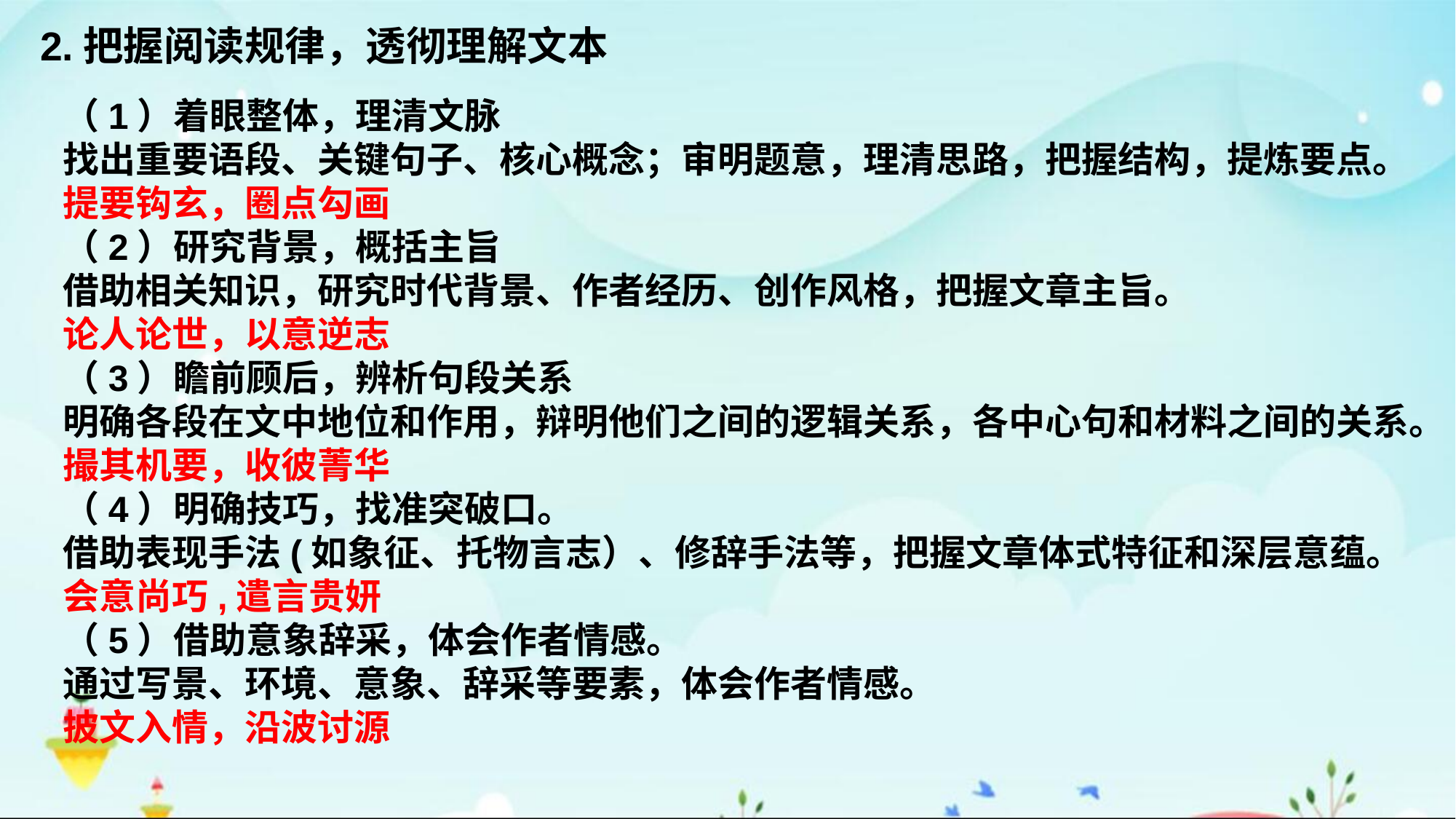

2.把握阅读规律，透彻理解文本
（1）着眼整体，理清文脉
找出重要语段、关键句子、核心概念；审明题意，理清思路，把握结构，提炼要点。
提要钩玄，圈点勾画
（2）研究背景，概括主旨
借助相关知识，研究时代背景、作者经历、创作风格，把握文章主旨。
论人论世，以意逆志
（3）瞻前顾后，辨析句段关系
明确各段在文中地位和作用，辩明他们之间的逻辑关系，各中心句和材料之间的关系。
撮其机要，收彼菁华
（4）明确技巧，找准突破口。
借助表现手法(如象征、托物言志）、修辞手法等，把握文章体式特征和深层意蕴。
会意尚巧,遣言贵妍
（5）借助意象辞采，体会作者情感。
通过写景、环境、意象、辞采等要素，体会作者情感。
披文入情，沿波讨源